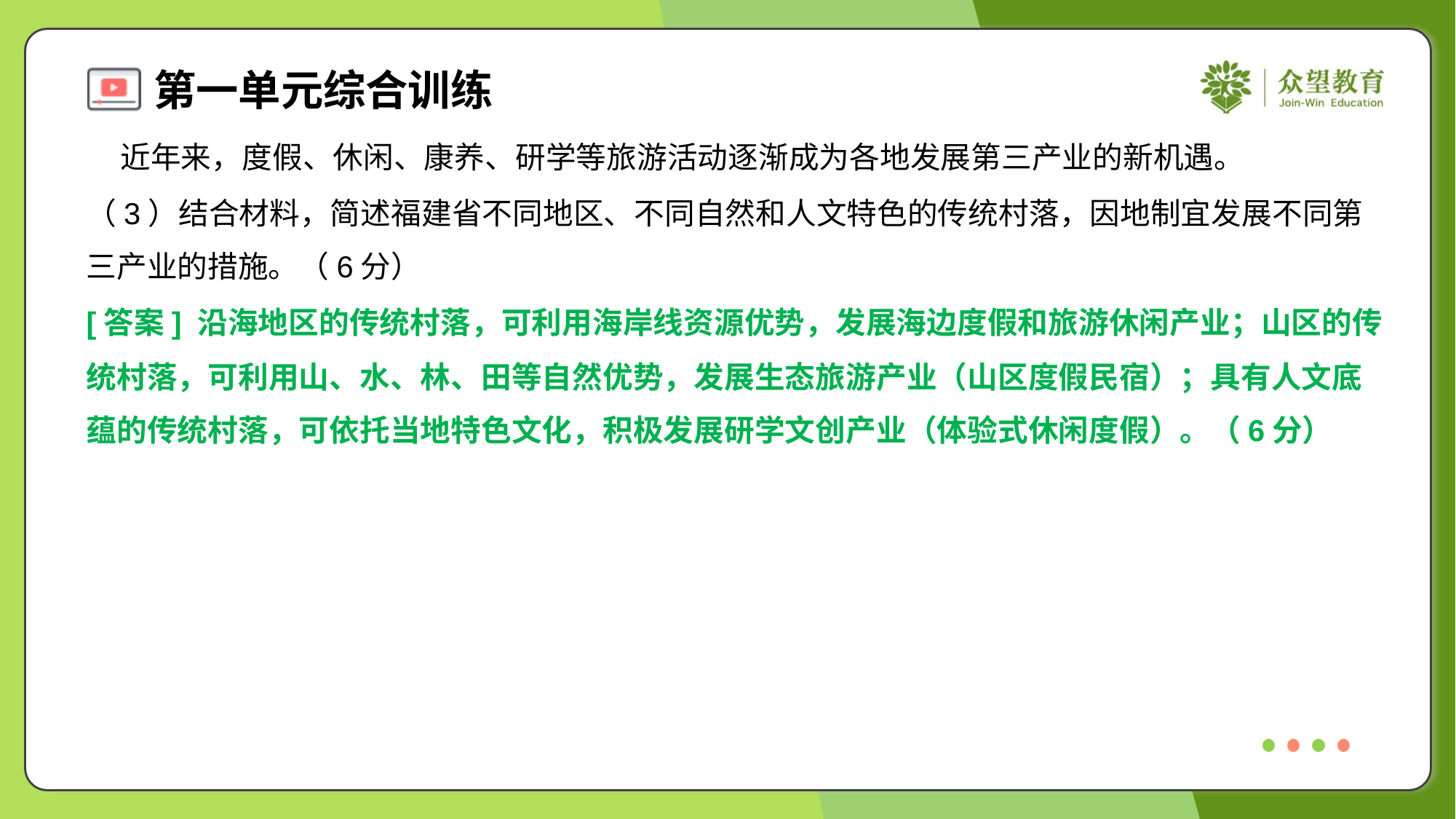

近年来，度假、休闲、康养、研学等旅游活动逐渐成为各地发展第三产业的新机遇。
（3）结合材料，简述福建省不同地区、不同自然和人文特色的传统村落，因地制宜发展不同第
三产业的措施。（6分）
[答案] 沿海地区的传统村落，可利用海岸线资源优势，发展海边度假和旅游休闲产业；山区的传
统村落，可利用山、水、林、田等自然优势，发展生态旅游产业（山区度假民宿）；具有人文底
蕴的传统村落，可依托当地特色文化，积极发展研学文创产业（体验式休闲度假）。（6分）